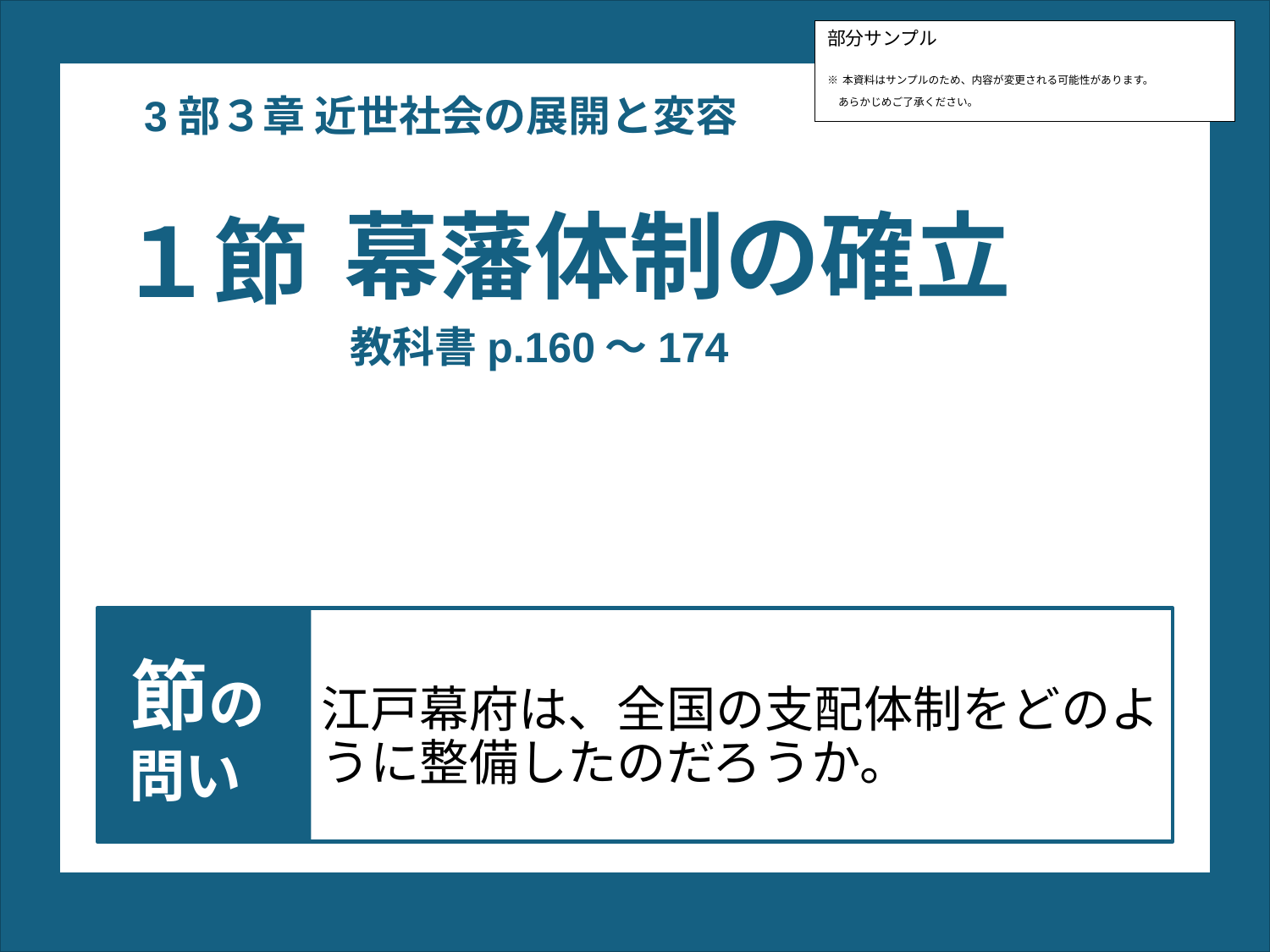

部分サンプル

※本資料はサンプルのため、内容が変更される可能性があります。
　あらかじめご了承ください。
3部３章 近世社会の展開と変容
１節
# 幕藩体制の確立
教科書p.160～174
江戸幕府は、全国の支配体制をどのように整備したのだろうか。

 節の
 問い